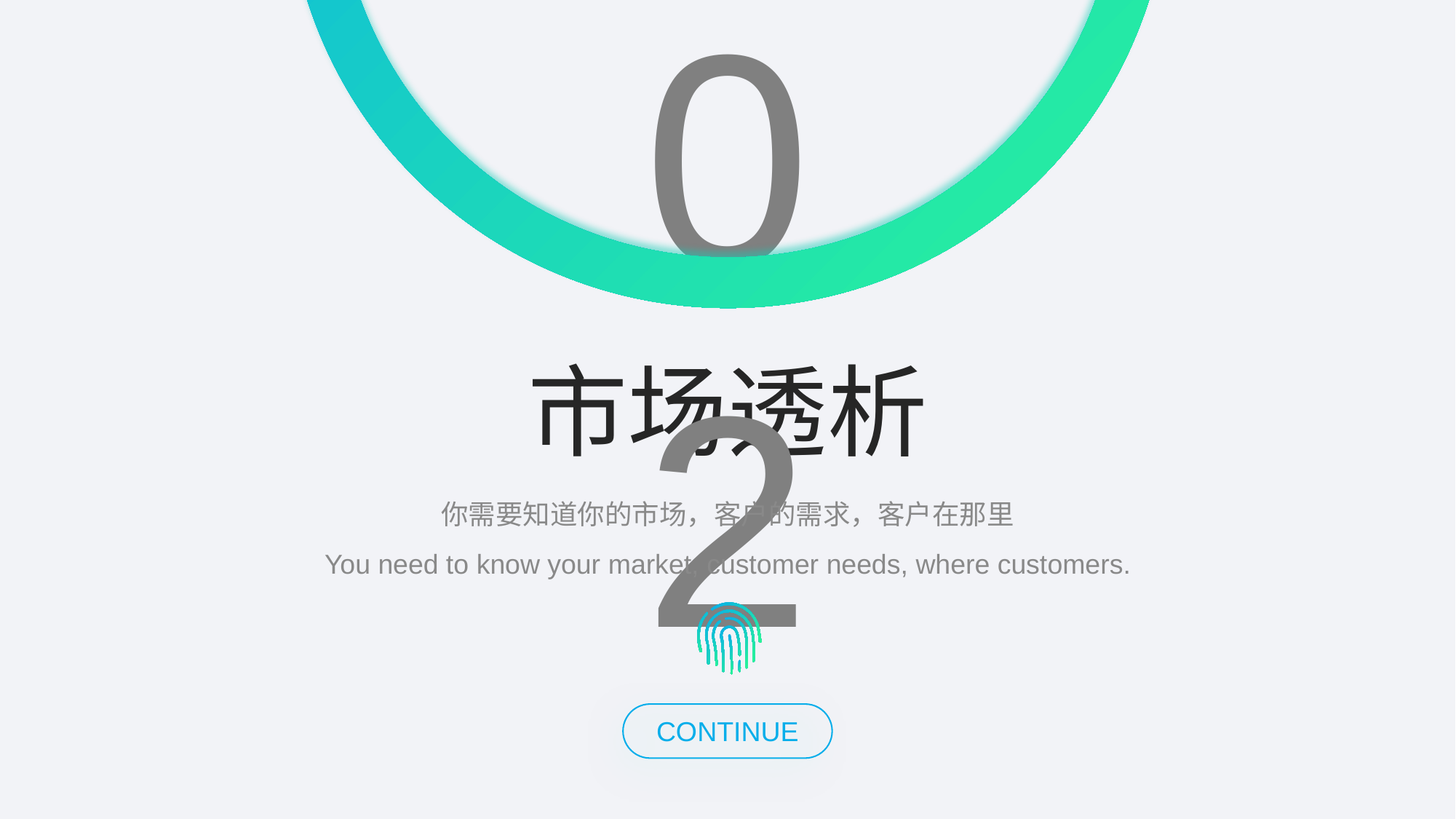

02
市场透析
你需要知道你的市场，客户的需求，客户在那里
You need to know your market, customer needs, where customers.

CONTINUE